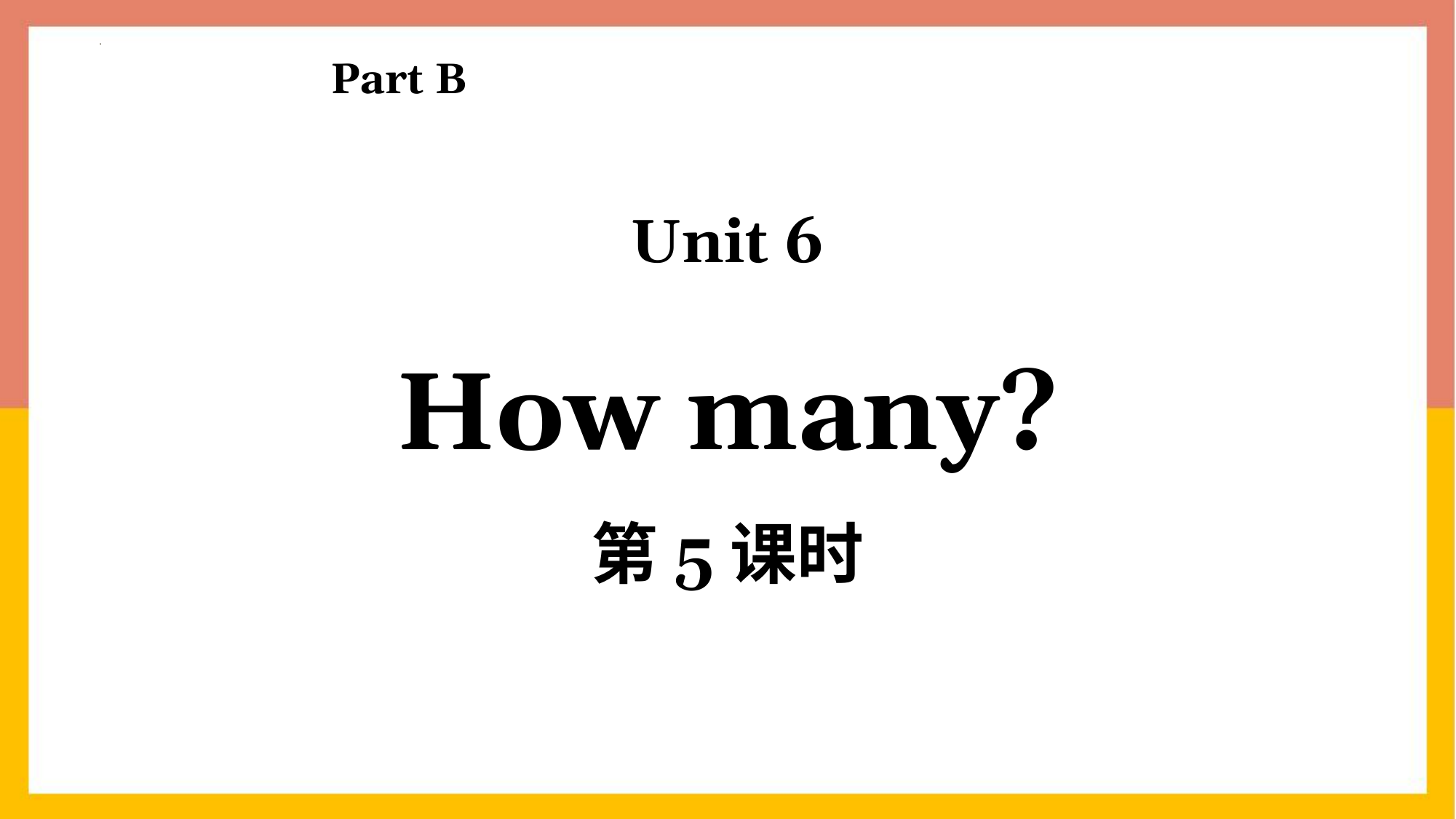

Part B
Unit 6
How many?
第5课时